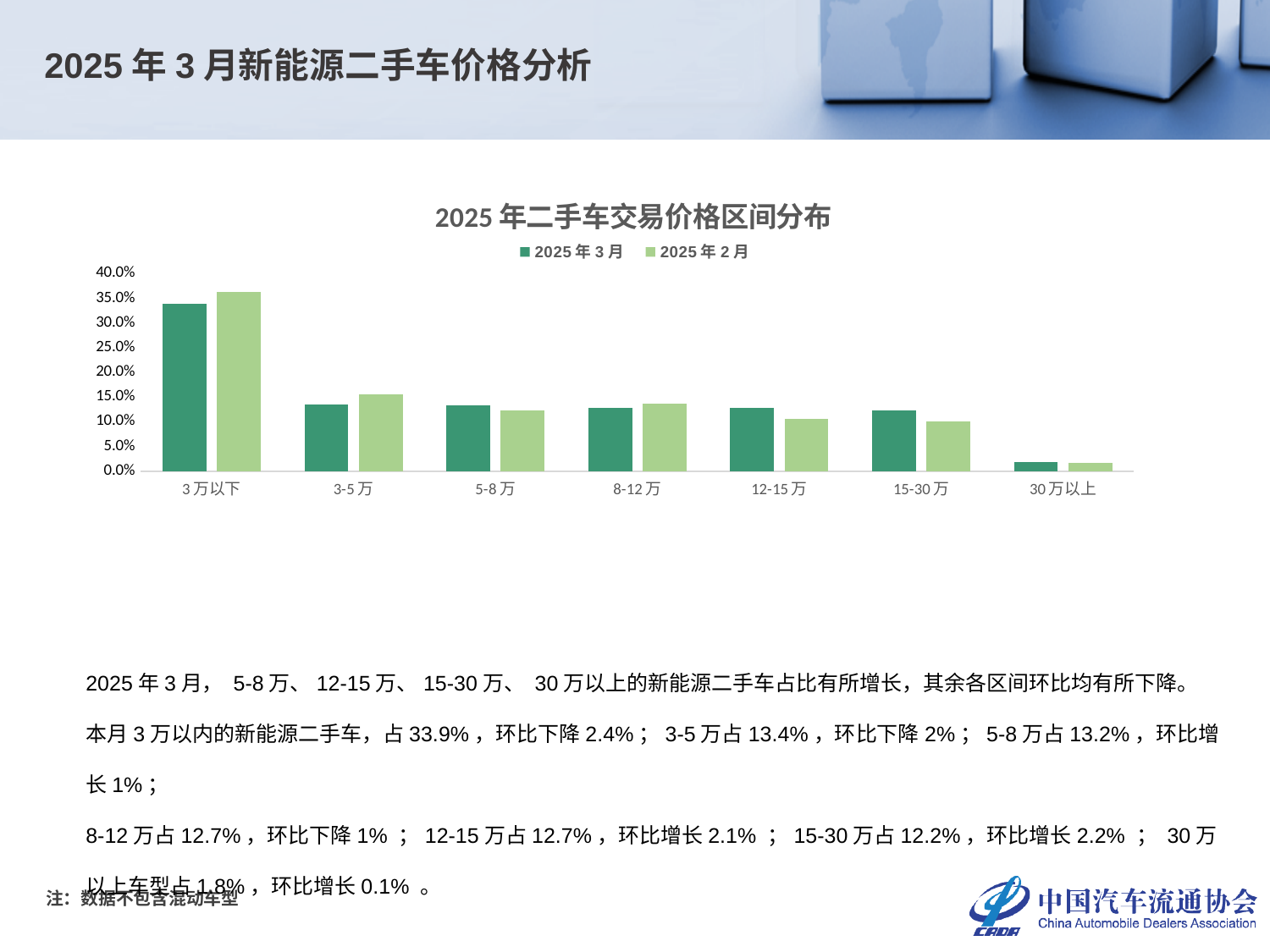

2025年3月新能源二手车价格分析

### Chart: 2025年二手车交易价格区间分布

| Category | 2025年3月 | 2025年2月 |
|---|---|---|
| 3万以下 | 0.33884213037107713 | 0.36321674994051867 |
| 3-5万 | 0.13415340579957066 | 0.15441351415655485 |
| 5-8万 | 0.132279278972297 | 0.12248394004282655 |
| 8-12万 | 0.12720209902204654 | 0.13680704258862716 |
| 12-15万 | 0.12737247418816233 | 0.10620985010706638 |
| 15-30万 | 0.121886393839234 | 0.09978586723768737 |
| 30万以上 | 0.01826421780761236 | 0.01708303592671901 |
2025年3月， 5-8万、12-15万、15-30万、 30万以上的新能源二手车占比有所增长，其余各区间环比均有所下降。
本月3万以内的新能源二手车，占33.9%，环比下降2.4%；3-5万占13.4%，环比下降2%；5-8万占13.2%，环比增长1%；
8-12万占12.7%，环比下降1% ；12-15万占12.7%，环比增长2.1% ；15-30万占12.2%，环比增长2.2% ； 30万以上车型占1.8%，环比增长0.1% 。
注：数据不包含混动车型